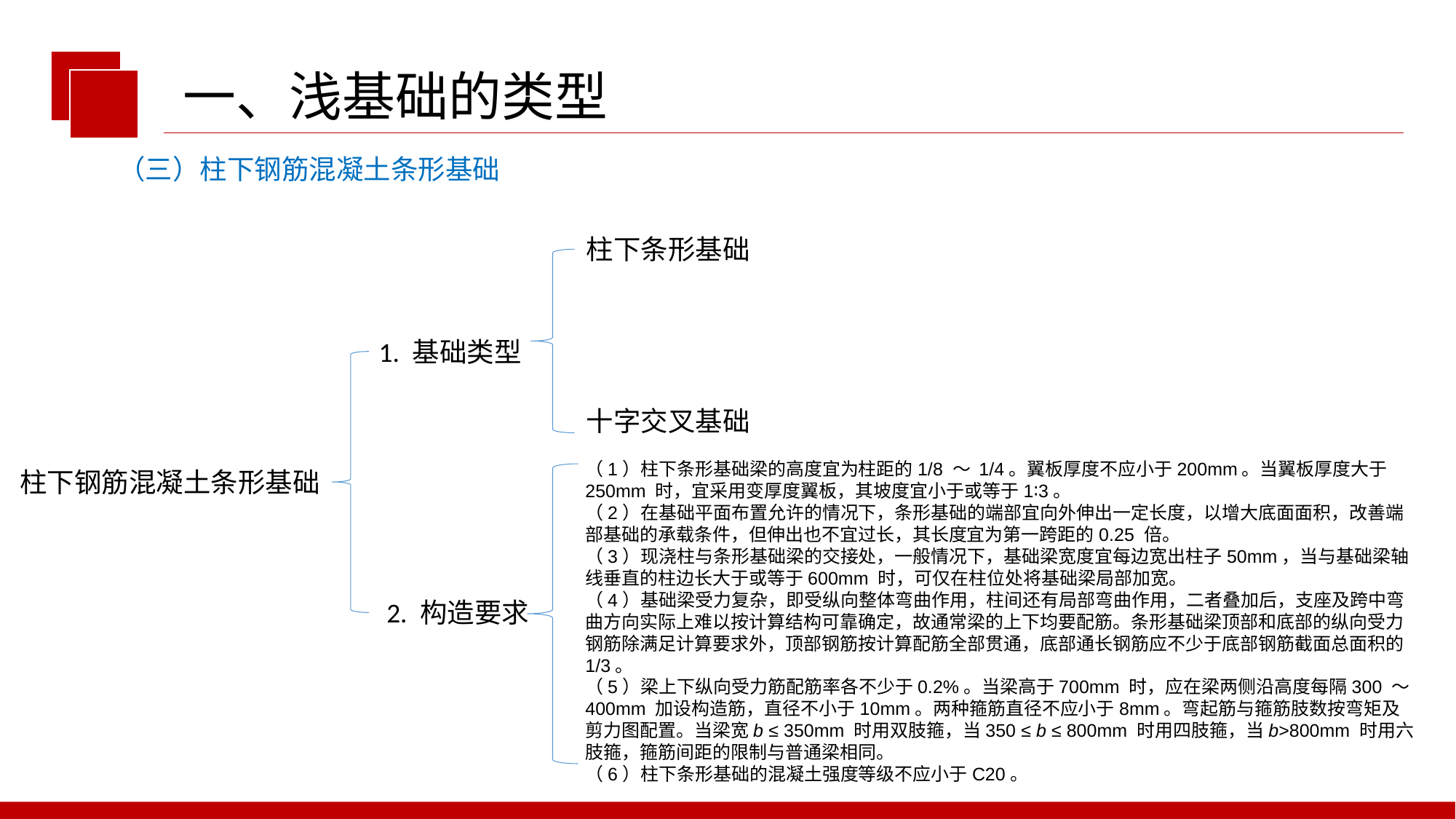

一、浅基础的类型
（三）柱下钢筋混凝土条形基础
柱下条形基础

1. 基础类型

十字交叉基础
（1）柱下条形基础梁的高度宜为柱距的1/8 ～ 1/4。翼板厚度不应小于200mm。当翼板厚度大于250mm 时，宜采用变厚度翼板，其坡度宜小于或等于1∶3。
（2）在基础平面布置允许的情况下，条形基础的端部宜向外伸出一定长度，以增大底面面积，改善端部基础的承载条件，但伸出也不宜过长，其长度宜为第一跨距的0.25 倍。
（3）现浇柱与条形基础梁的交接处，一般情况下，基础梁宽度宜每边宽出柱子50mm，当与基础梁轴线垂直的柱边长大于或等于600mm 时，可仅在柱位处将基础梁局部加宽。
（4）基础梁受力复杂，即受纵向整体弯曲作用，柱间还有局部弯曲作用，二者叠加后，支座及跨中弯曲方向实际上难以按计算结构可靠确定，故通常梁的上下均要配筋。条形基础梁顶部和底部的纵向受力钢筋除满足计算要求外，顶部钢筋按计算配筋全部贯通，底部通长钢筋应不少于底部钢筋截面总面积的1/3。
（5）梁上下纵向受力筋配筋率各不少于0.2%。当梁高于700mm 时，应在梁两侧沿高度每隔300 ～ 400mm 加设构造筋，直径不小于10mm。两种箍筋直径不应小于8mm。弯起筋与箍筋肢数按弯矩及剪力图配置。当梁宽b ≤ 350mm 时用双肢箍，当350 ≤ b ≤ 800mm 时用四肢箍，当b>800mm 时用六肢箍，箍筋间距的限制与普通梁相同。
（6）柱下条形基础的混凝土强度等级不应小于C20。
柱下钢筋混凝土条形基础

2. 构造要求